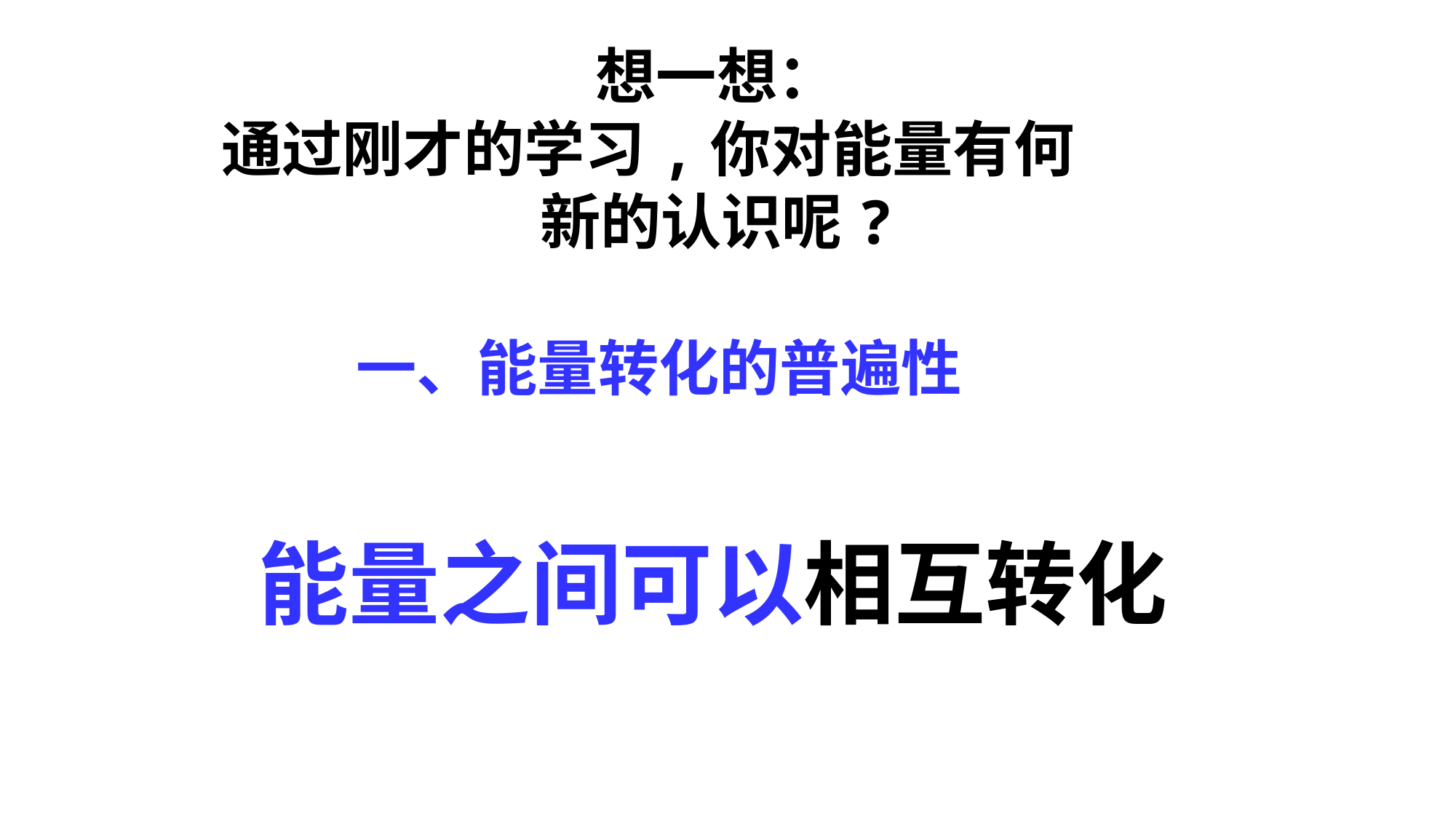

想一想：
通过刚才的学习,你对能量有何           新的认识呢?
一、能量转化的普遍性
能量之间可以相互转化